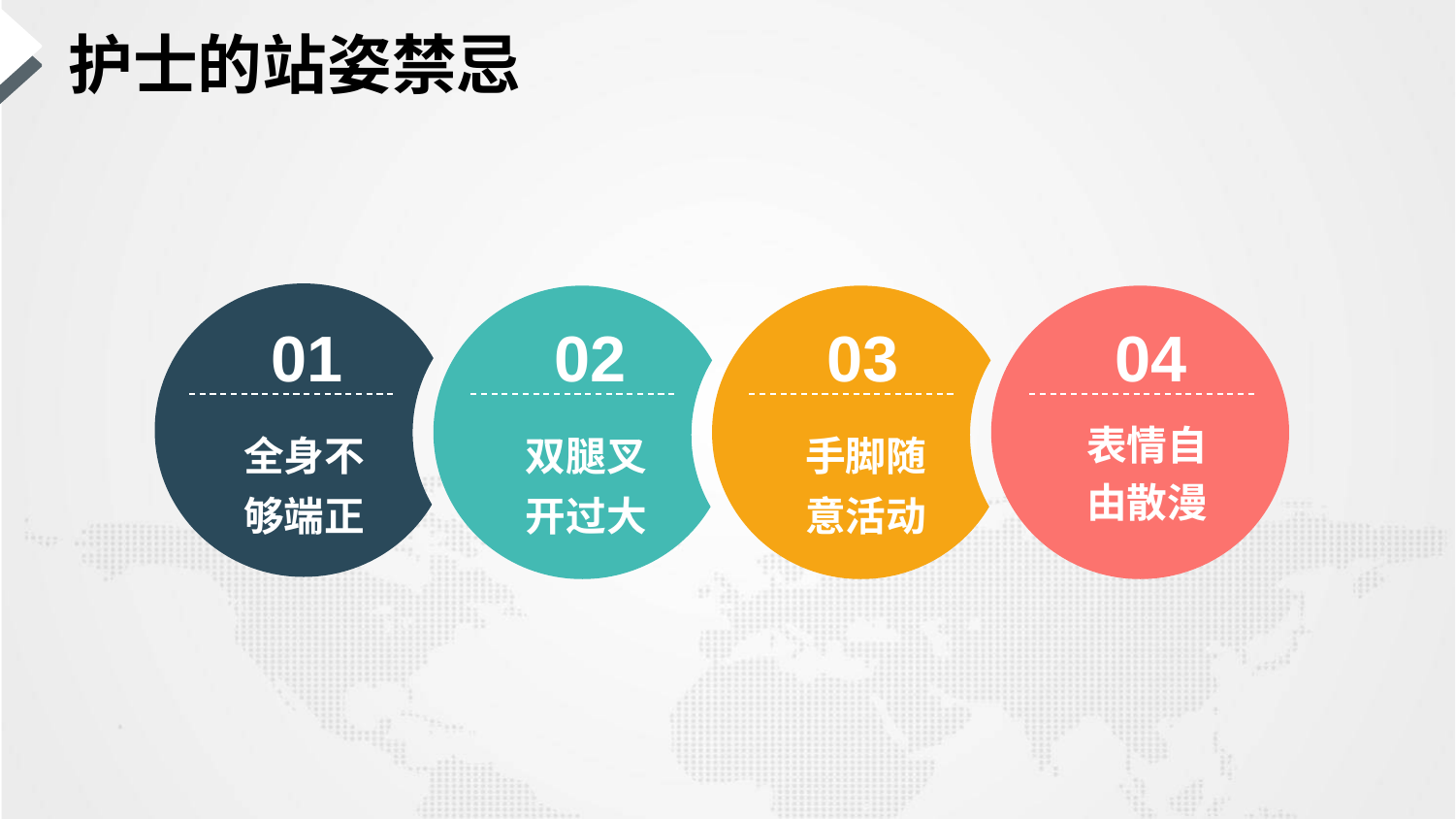

护士的站姿禁忌

01
02
03
04
全身不
够端正
双腿叉
开过大
手脚随
意活动
表情自
由散漫